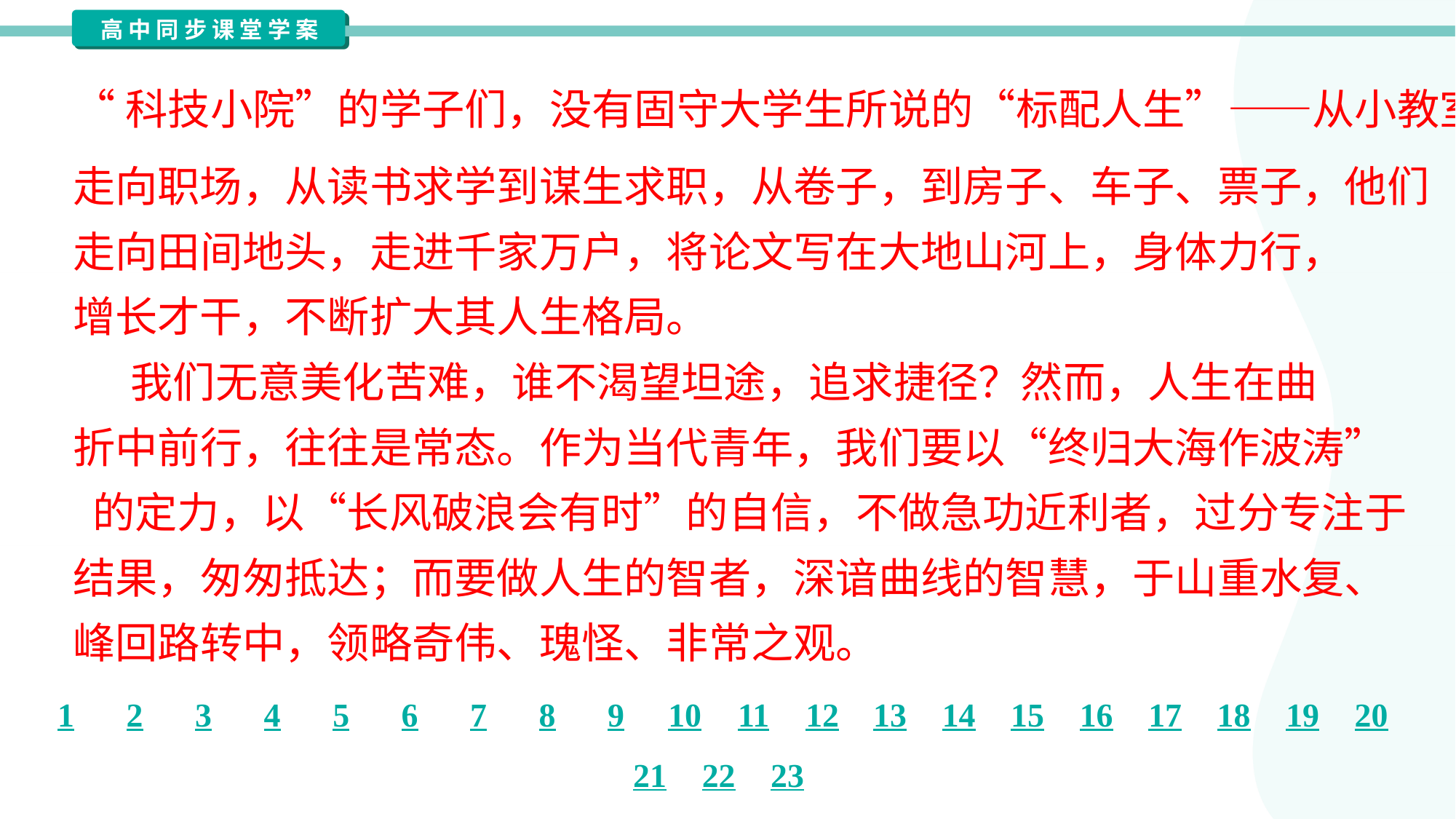

“科技小院”的学子们，没有固守大学生所说的“标配人生”——从小教室
走向职场，从读书求学到谋生求职，从卷子，到房子、车子、票子，他们“自找苦吃”，选择把捷径走成弯路，主动从象牙塔
走向田间地头，走进千家万户，将论文写在大地山河上，身体力行，
增长才干，不断扩大其人生格局。
     我们无意美化苦难，谁不渴望坦途，追求捷径？然而，人生在曲
折中前行，往往是常态。作为当代青年，我们要以“终归大海作波涛”
 的定力，以“长风破浪会有时”的自信，不做急功近利者，过分专注于
结果，匆匆抵达；而要做人生的智者，深谙曲线的智慧，于山重水复、
峰回路转中，领略奇伟、瑰怪、非常之观。